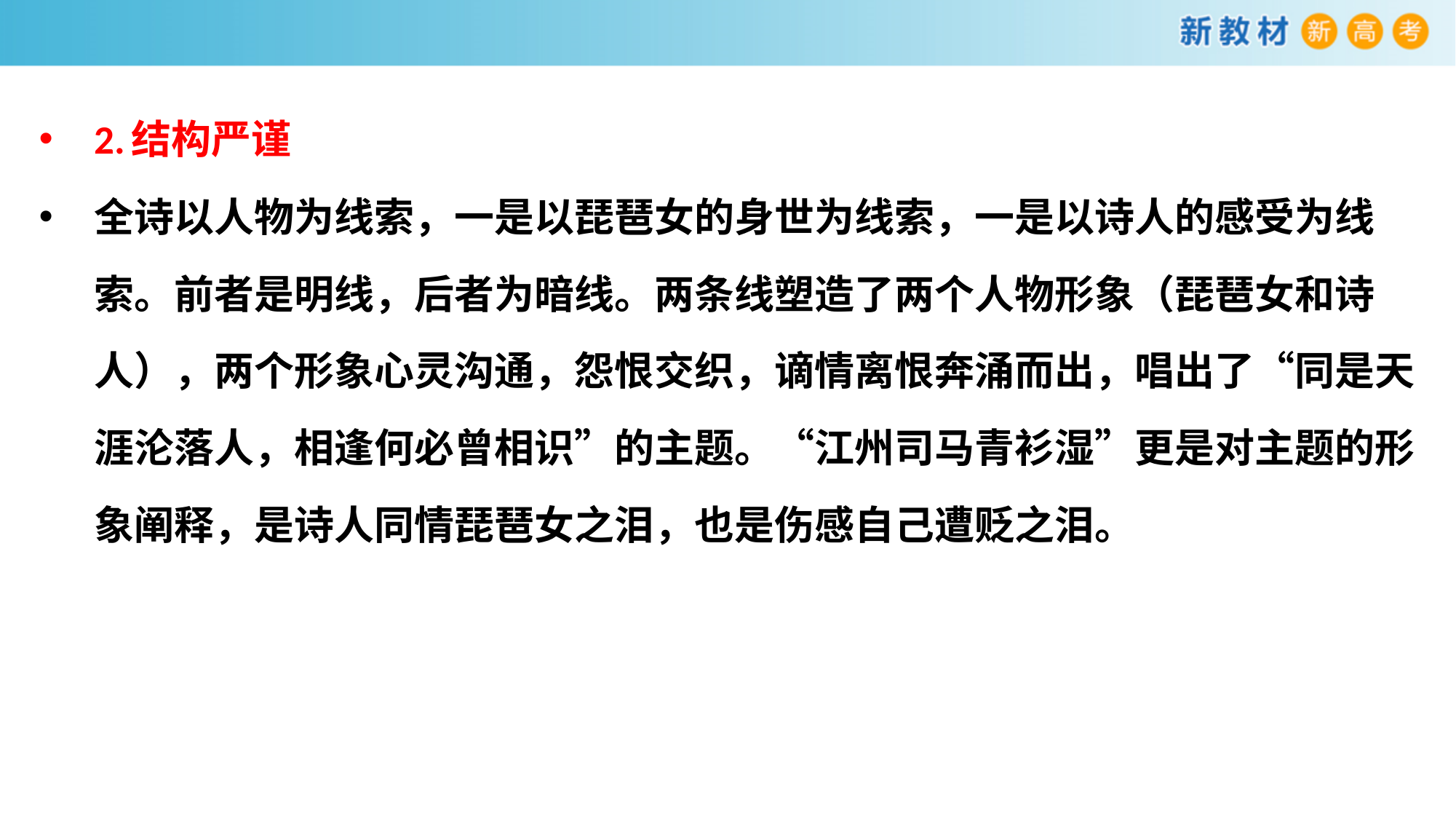

2.结构严谨
全诗以人物为线索，一是以琵琶女的身世为线索，一是以诗人的感受为线索。前者是明线，后者为暗线。两条线塑造了两个人物形象（琵琶女和诗人），两个形象心灵沟通，怨恨交织，谪情离恨奔涌而出，唱出了“同是天涯沦落人，相逢何必曾相识”的主题。“江州司马青衫湿”更是对主题的形象阐释，是诗人同情琵琶女之泪，也是伤感自己遭贬之泪。